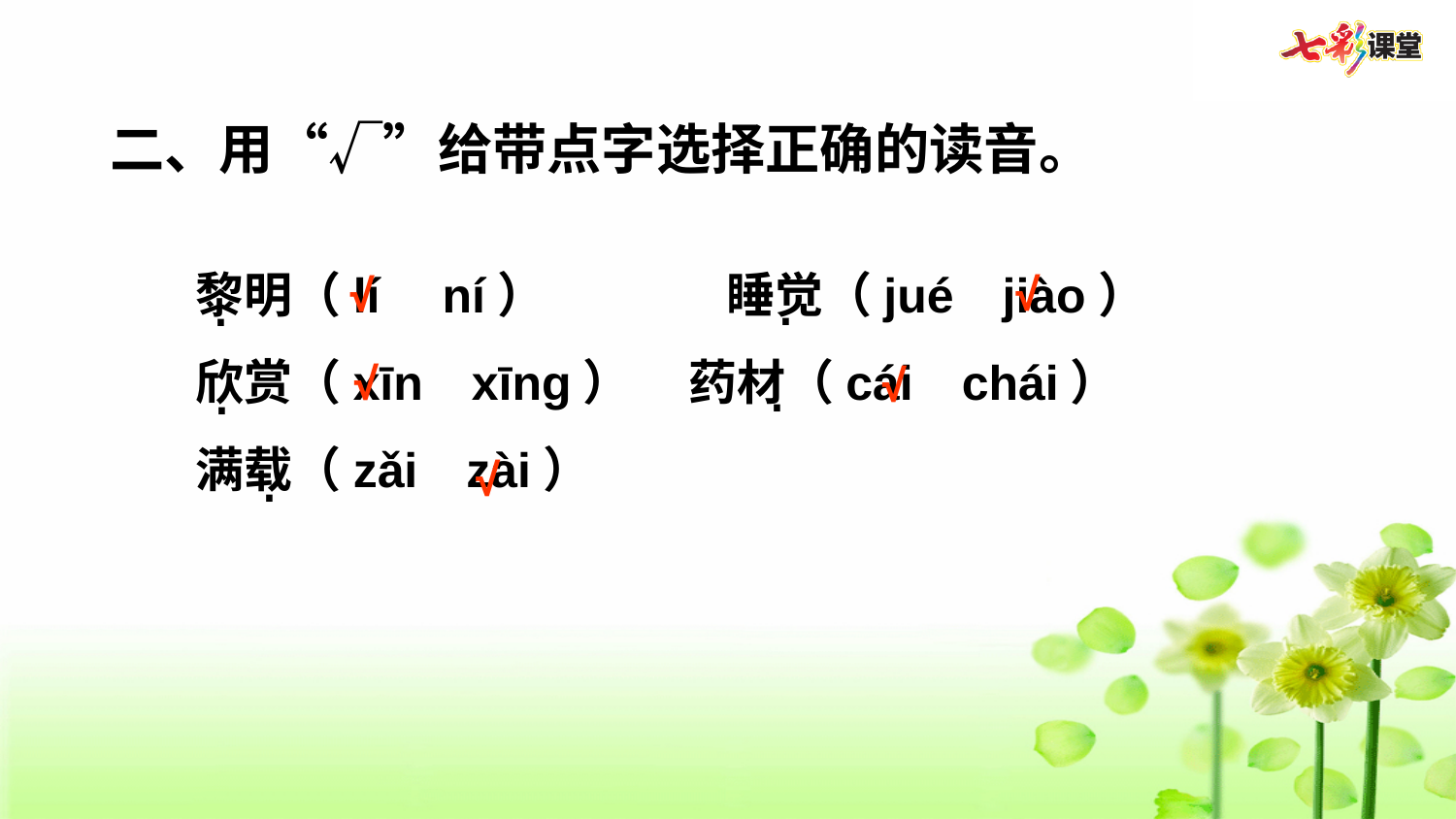

二、用“√”给带点字选择正确的读音。
黎明（lí   ní）        睡觉（jué  jiào）
欣赏（xīn  xīng）    药材（cái  chái）
满载（zǎi  zài）
√
√
·
·
√
·
√
·
·
√